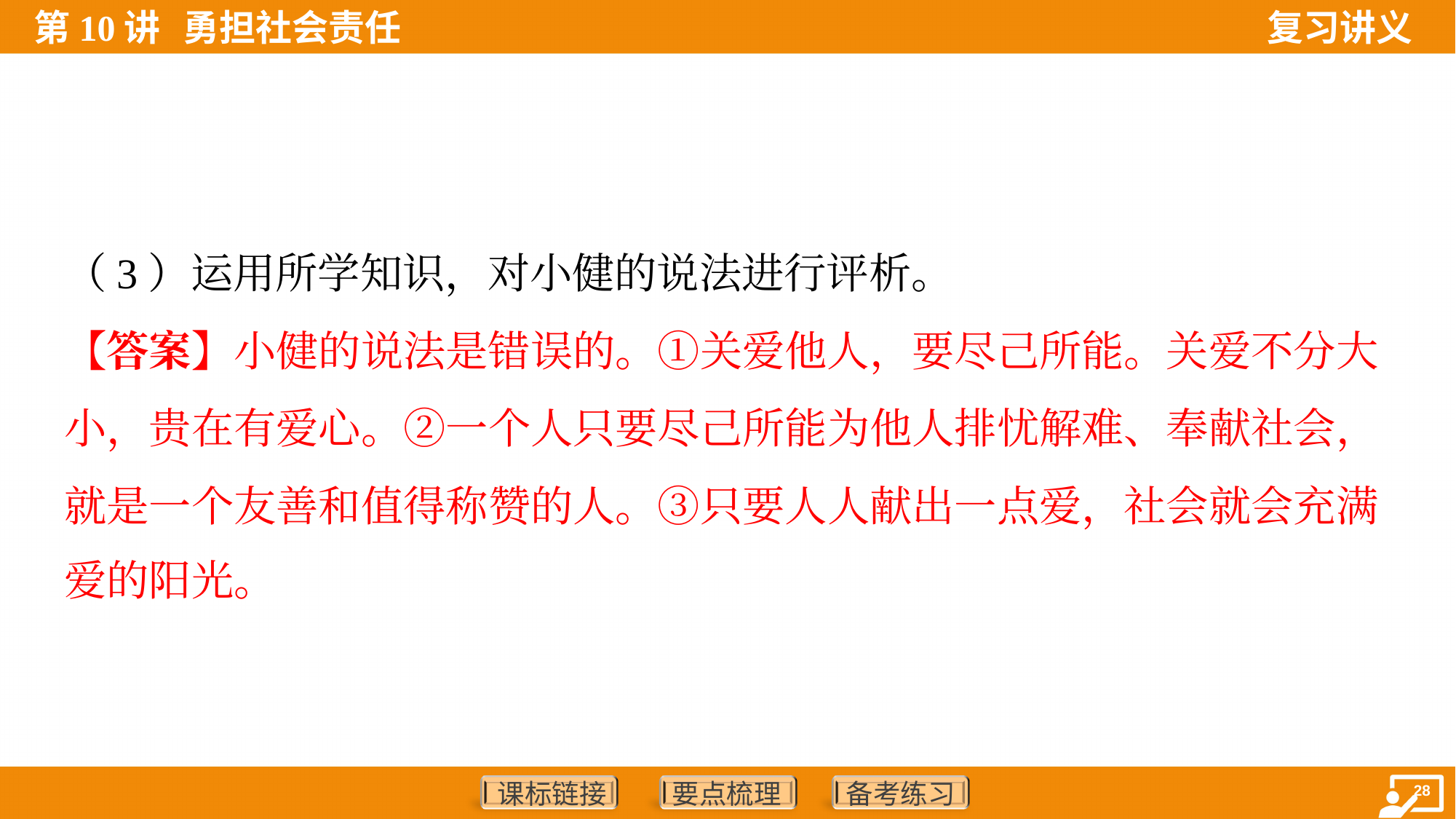

（3）运用所学知识，对小健的说法进行评析。
【答案】小健的说法是错误的。①关爱他人，要尽己所能。关爱不分大
小，贵在有爱心。②一个人只要尽己所能为他人排忧解难、奉献社会，
就是一个友善和值得称赞的人。③只要人人献出一点爱，社会就会充满
爱的阳光。